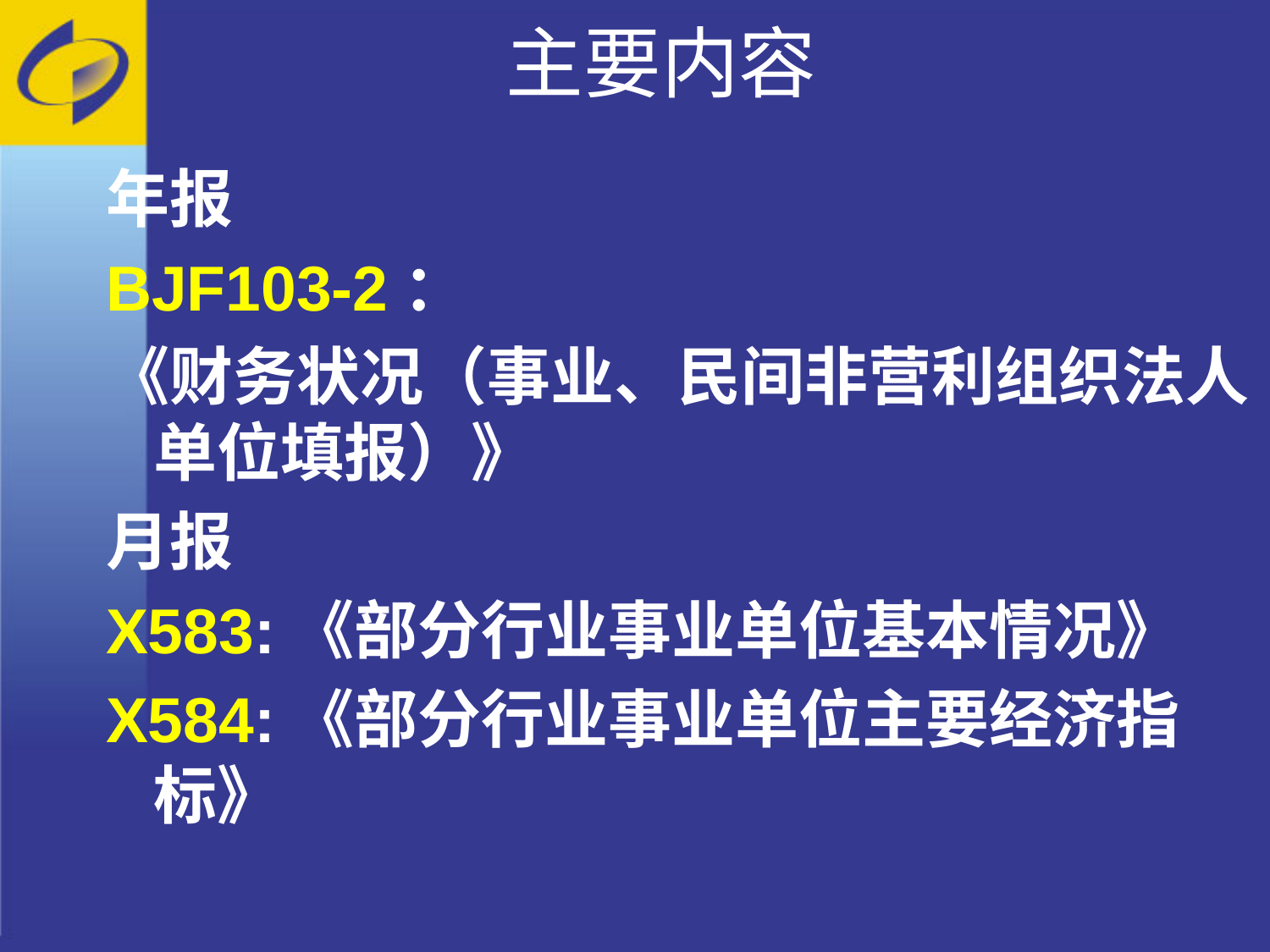

主要内容
年报
BJF103-2：
《财务状况（事业、民间非营利组织法人单位填报）》
月报
X583:《部分行业事业单位基本情况》
X584:《部分行业事业单位主要经济指标》